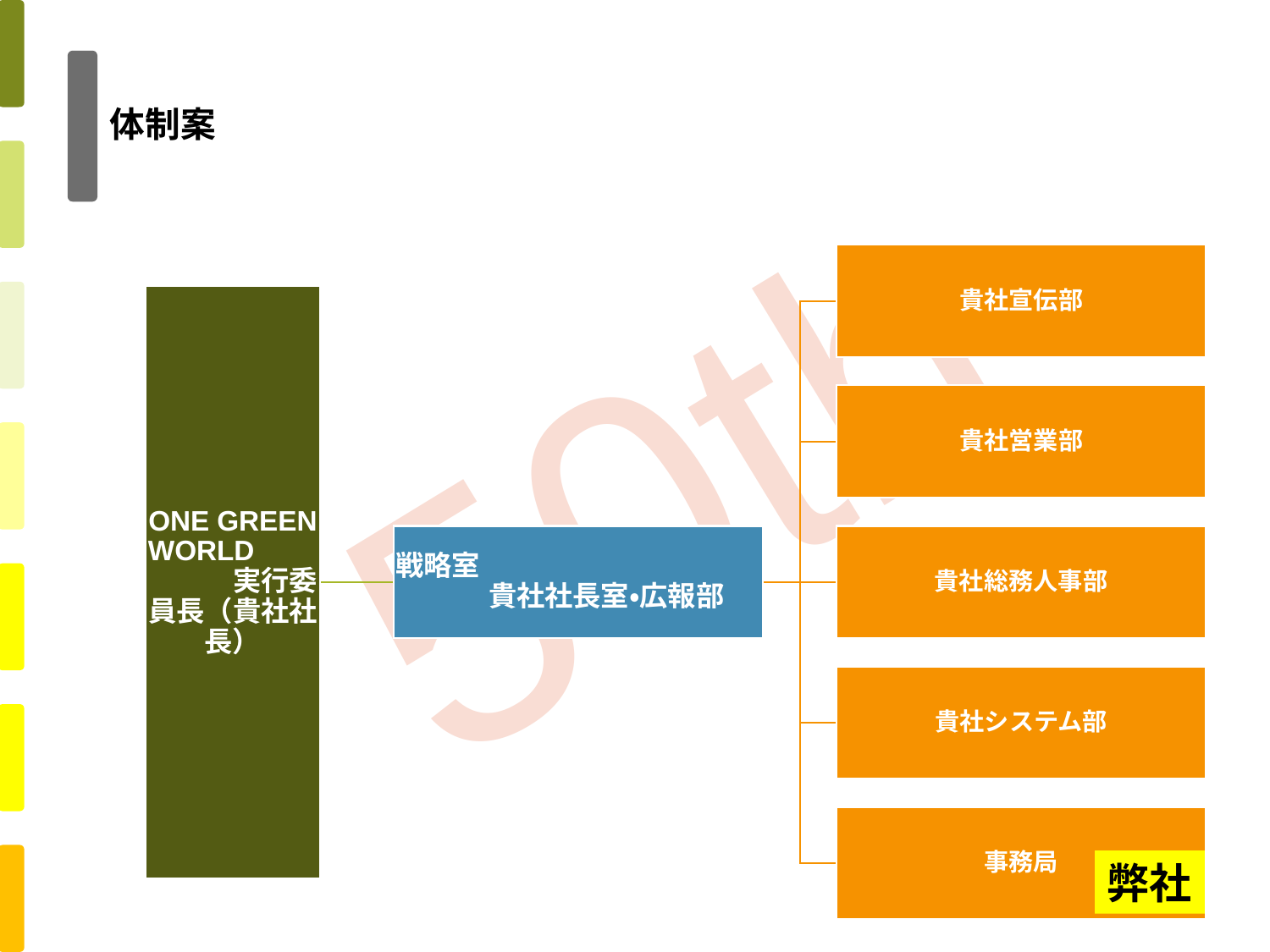

# 体制案

ONE GREEN WORLD　　　　　実行委員長（貴社社長）
戦略室　　　　　　　　　　　　貴社社長室・広報部
貴社宣伝部
貴社営業部
貴社総務人事部
貴社システム部
事務局
弊社